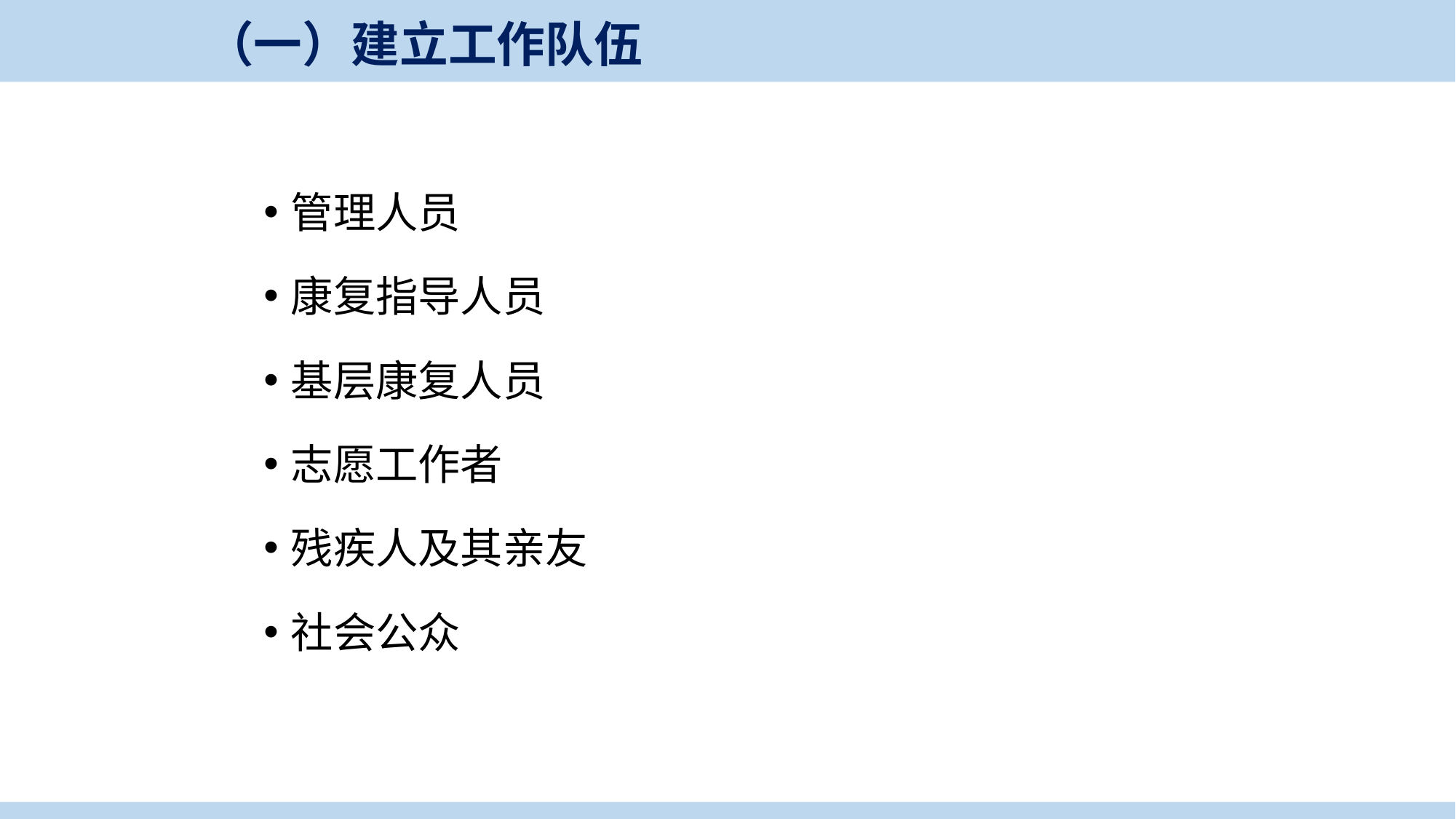

（一）建立工作队伍
管理人员
康复指导人员
基层康复人员
志愿工作者
残疾人及其亲友
社会公众